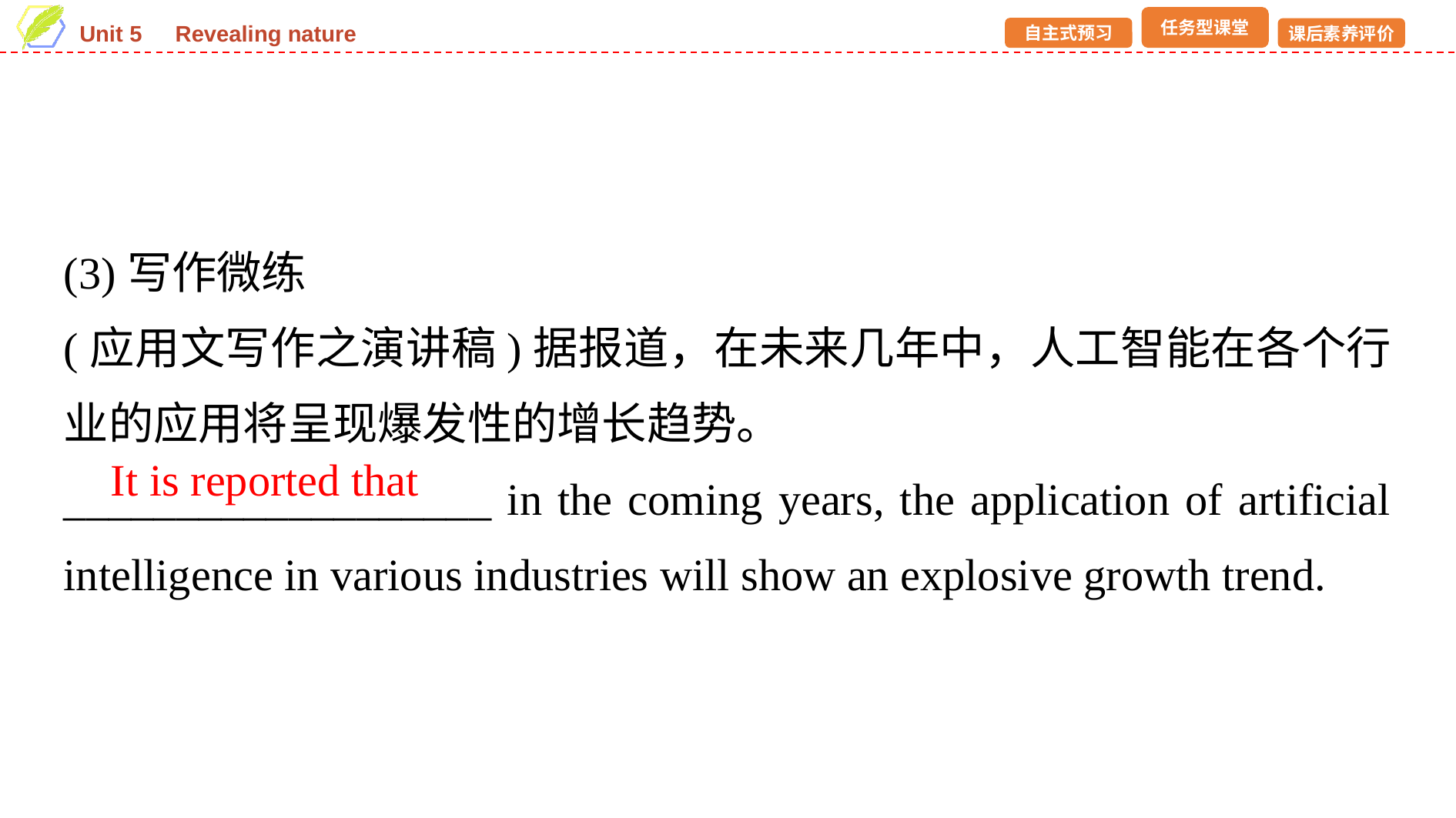

(3)写作微练
(应用文写作之演讲稿)据报道，在未来几年中，人工智能在各个行业的应用将呈现爆发性的增长趋势。
___________________ in the coming years, the application of artificial intelligence in various industries will show an explosive growth trend.
It is reported that